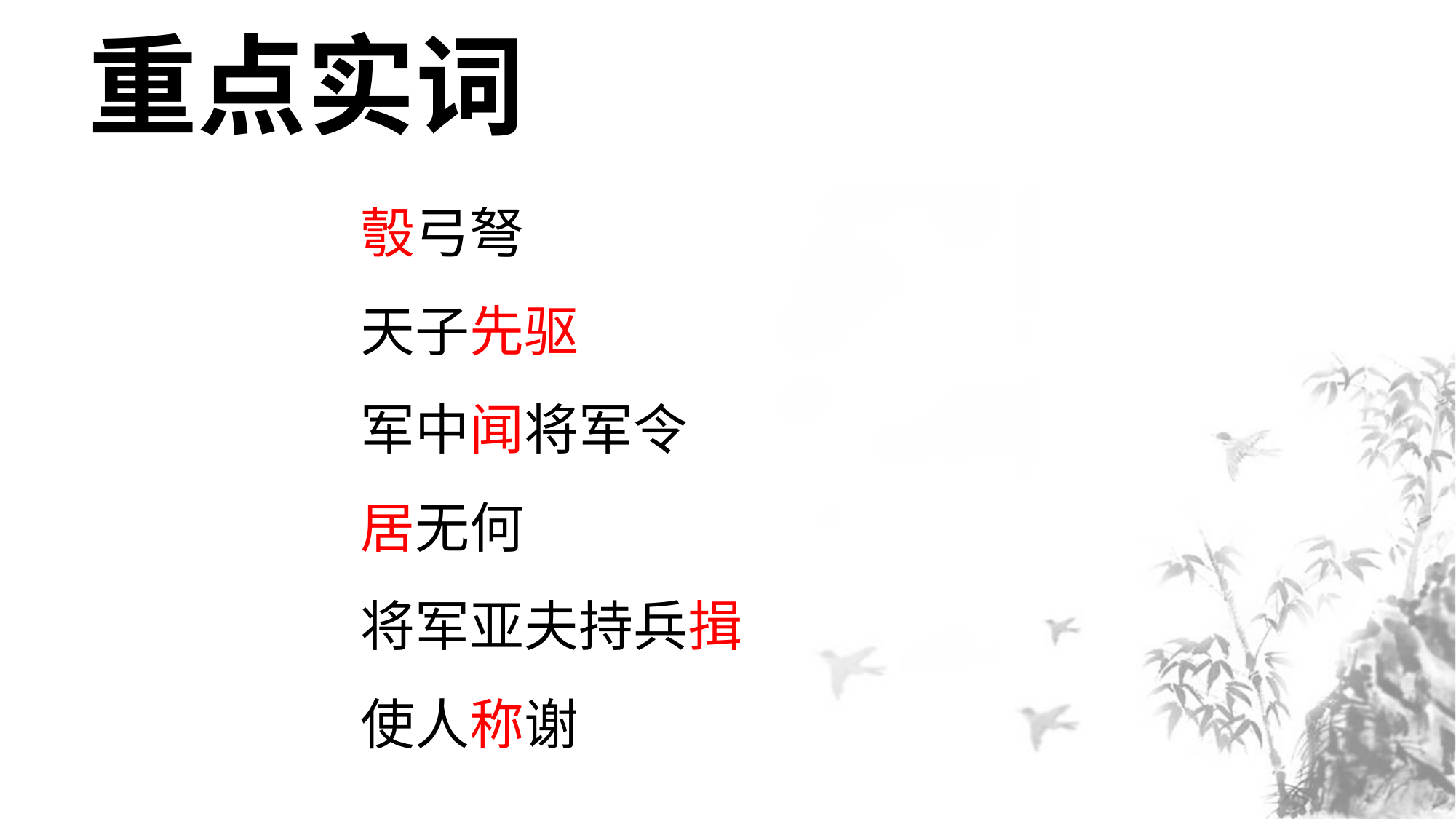

重点实词
彀弓弩
天子先驱
军中闻将军令
居无何
将军亚夫持兵揖
使人称谢